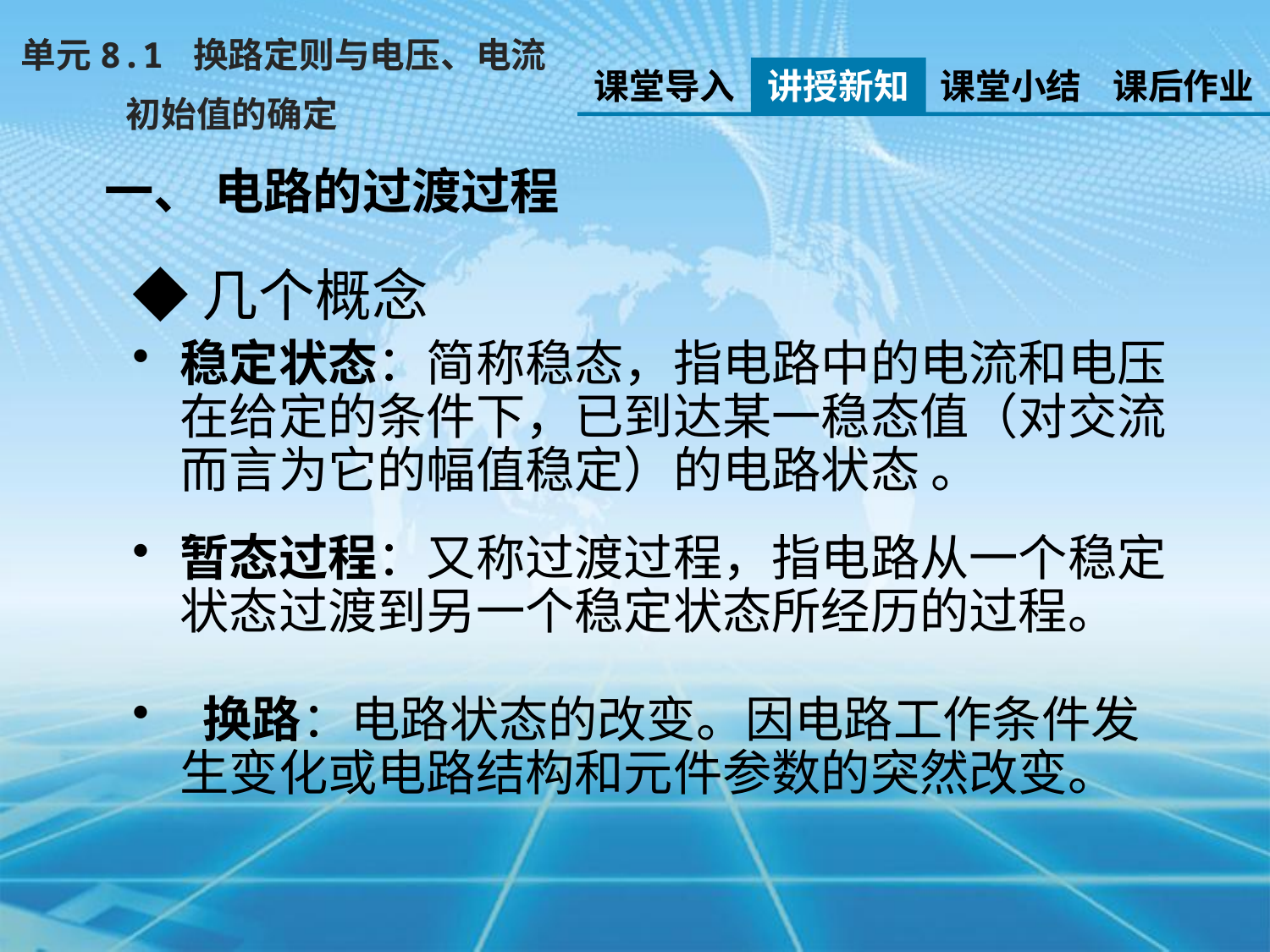

单元8.1 换路定则与电压、电流
            初始值的确定
课堂导入
讲授新知
课堂小结
课后作业
一、 电路的过渡过程
◆几个概念
稳定状态：简称稳态，指电路中的电流和电压在给定的条件下，已到达某一稳态值（对交流而言为它的幅值稳定）的电路状态 。

暂态过程：又称过渡过程，指电路从一个稳定状态过渡到另一个稳定状态所经历的过程。

 换路：电路状态的改变。因电路工作条件发生变化或电路结构和元件参数的突然改变。